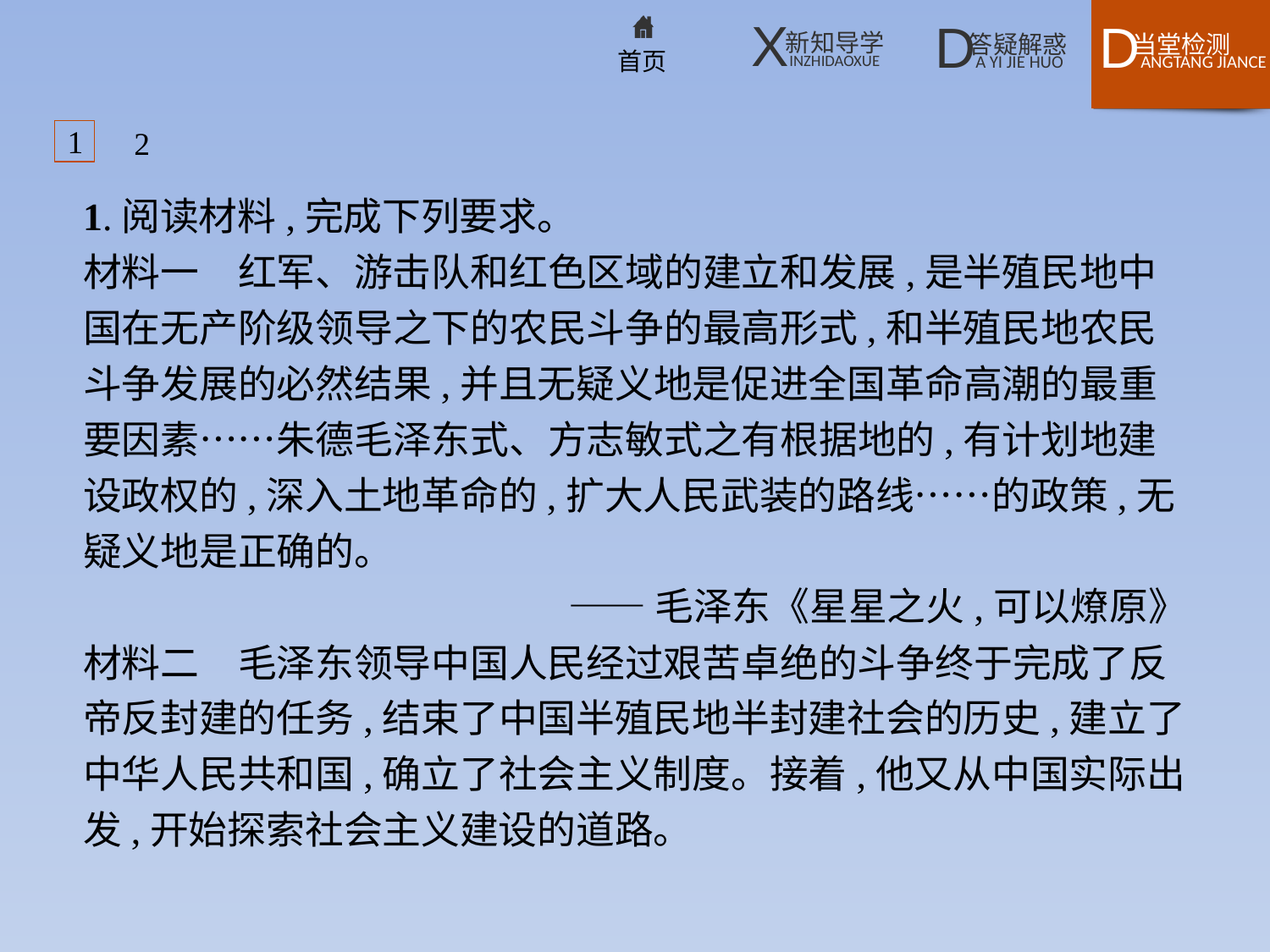

1
2
1.阅读材料,完成下列要求。
材料一　红军、游击队和红色区域的建立和发展,是半殖民地中国在无产阶级领导之下的农民斗争的最高形式,和半殖民地农民斗争发展的必然结果,并且无疑义地是促进全国革命高潮的最重要因素……朱德毛泽东式、方志敏式之有根据地的,有计划地建设政权的,深入土地革命的,扩大人民武装的路线……的政策,无疑义地是正确的。
——毛泽东《星星之火,可以燎原》
材料二　毛泽东领导中国人民经过艰苦卓绝的斗争终于完成了反帝反封建的任务,结束了中国半殖民地半封建社会的历史,建立了中华人民共和国,确立了社会主义制度。接着,他又从中国实际出发,开始探索社会主义建设的道路。